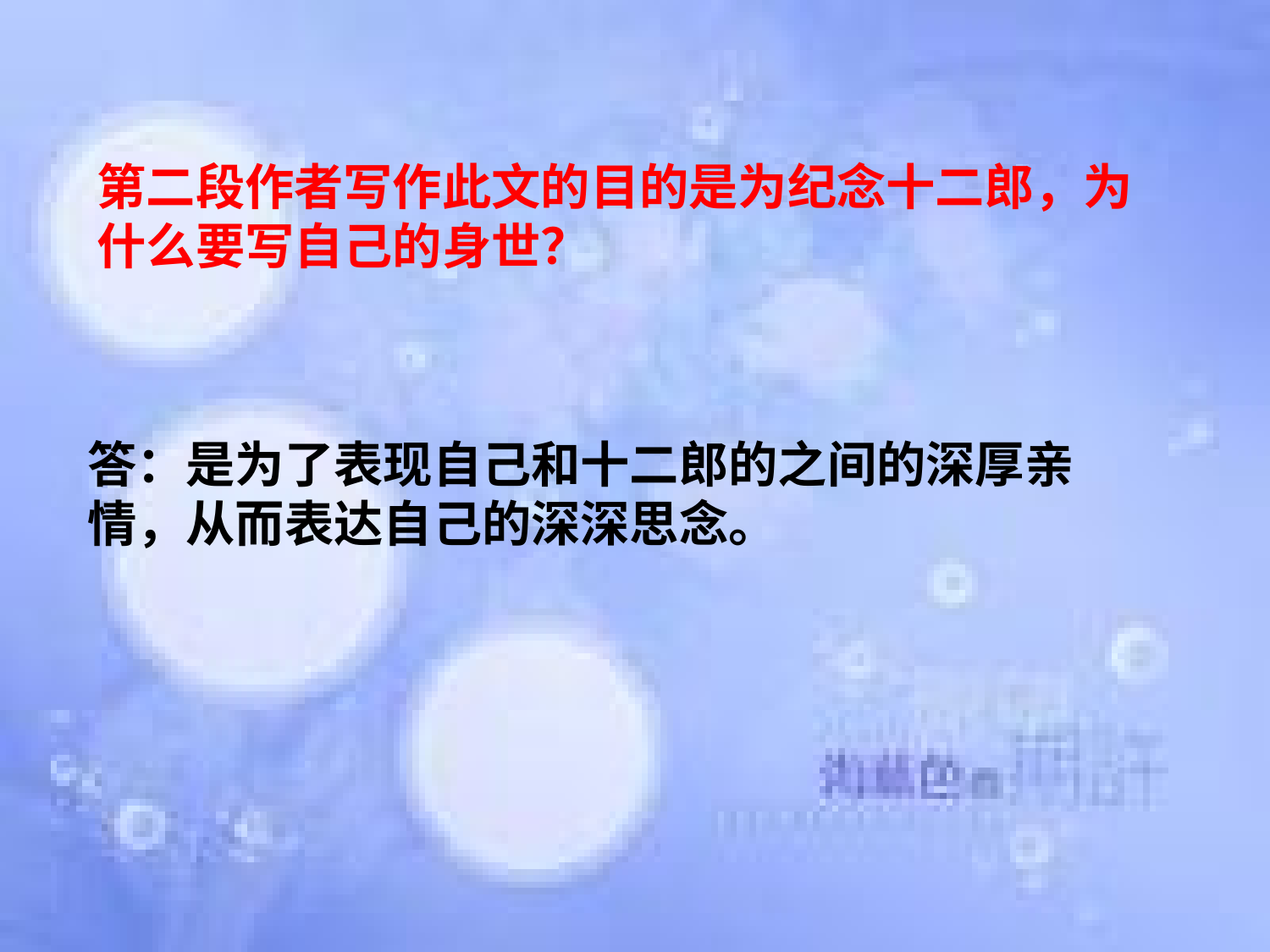

第二段作者写作此文的目的是为纪念十二郎，为什么要写自己的身世？

答：是为了表现自己和十二郎的之间的深厚亲情，从而表达自己的深深思念。